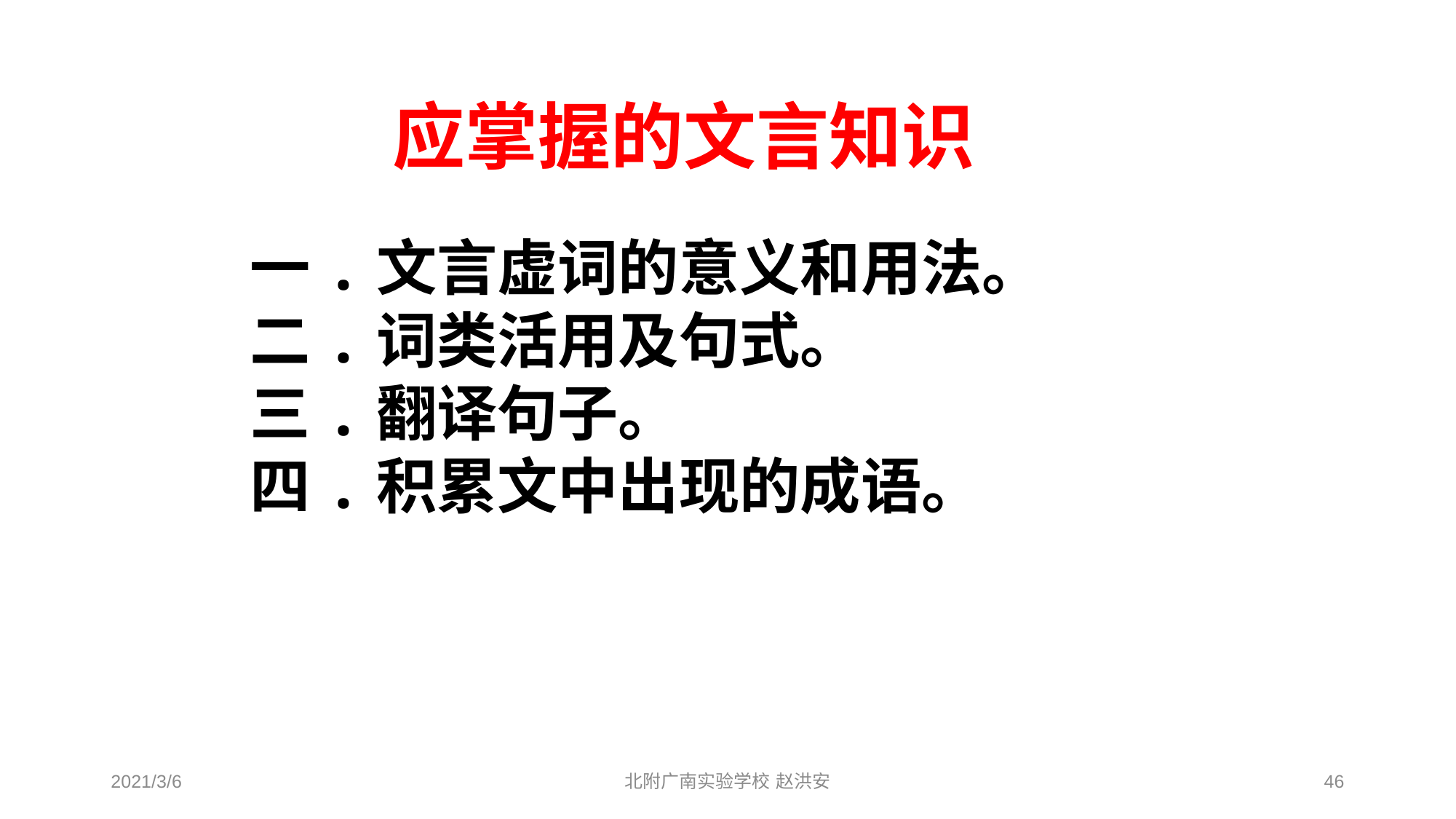

应掌握的文言知识
一.文言虚词的意义和用法。
二.词类活用及句式。
三.翻译句子。
四.积累文中出现的成语。
2021/3/6
北附广南实验学校 赵洪安
46